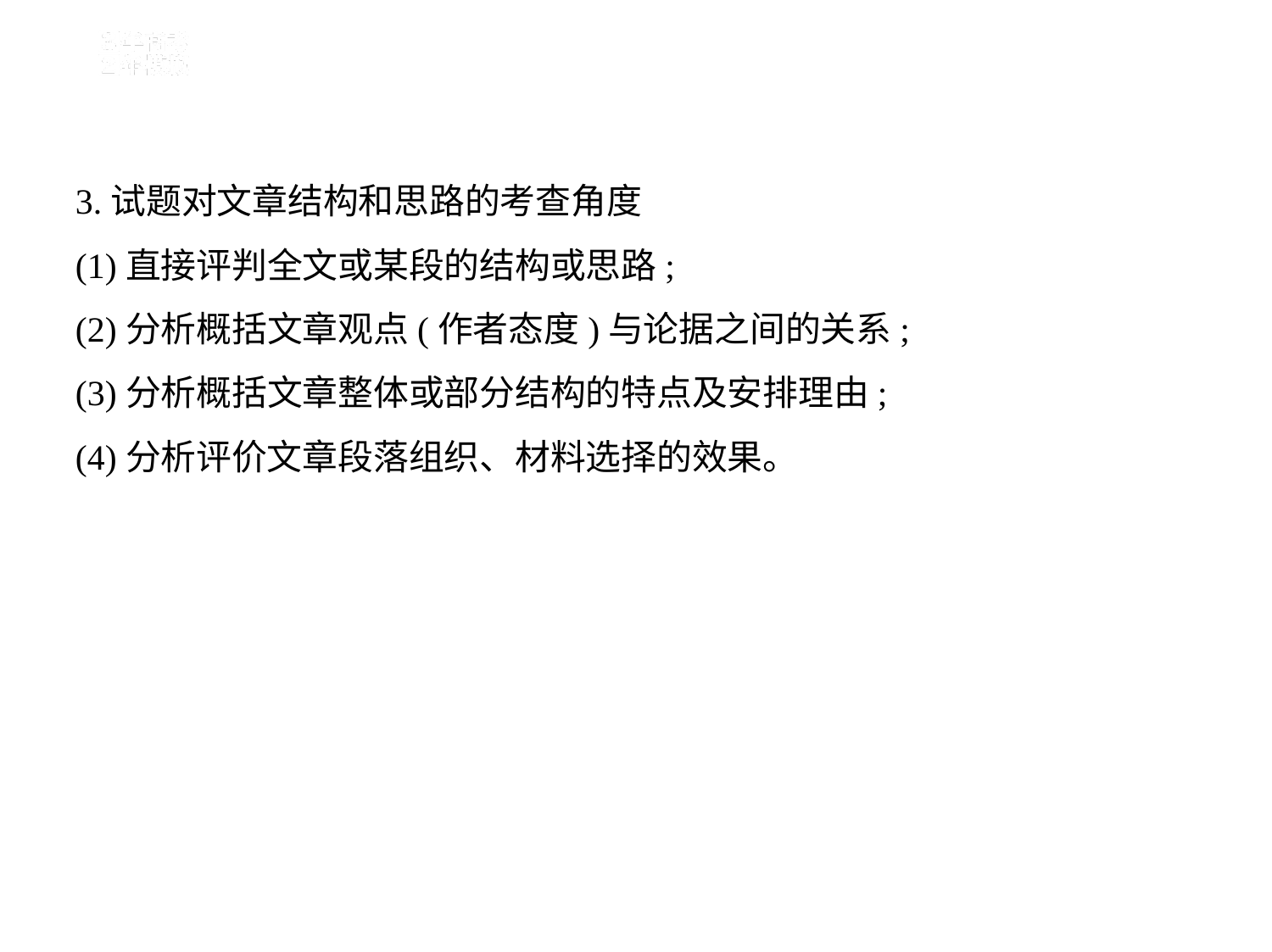

3.试题对文章结构和思路的考查角度
(1)直接评判全文或某段的结构或思路;
(2)分析概括文章观点(作者态度)与论据之间的关系;
(3)分析概括文章整体或部分结构的特点及安排理由;
(4)分析评价文章段落组织、材料选择的效果。